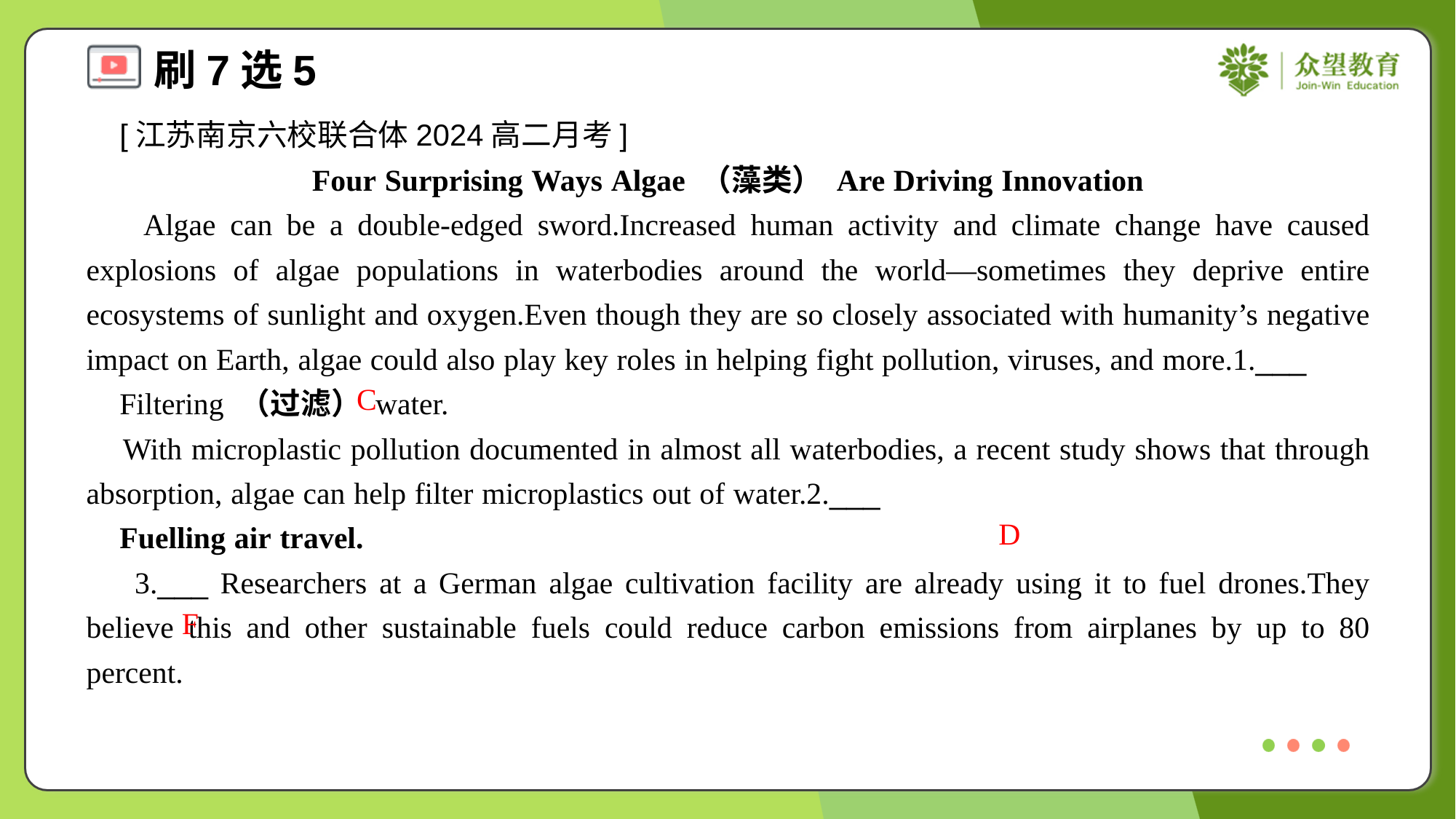

[江苏南京六校联合体2024高二月考]
Four Surprising Ways Algae （藻类） Are Driving Innovation
    Algae can be a double-edged sword.Increased human activity and climate change have caused explosions of algae populations in waterbodies around the world—sometimes they deprive entire ecosystems of sunlight and oxygen.Even though they are so closely associated with humanity’s negative impact on Earth, algae could also play key roles in helping fight pollution, viruses, and more.1.___
    Filtering （过滤） water.
    With microplastic pollution documented in almost all waterbodies, a recent study shows that through absorption, algae can help filter microplastics out of water.2.___
    Fuelling air travel.
    3.___ Researchers at a German algae cultivation facility are already using it to fuel drones.They believe this and other sustainable fuels could reduce carbon emissions from airplanes by up to 80 percent.
C
D
F